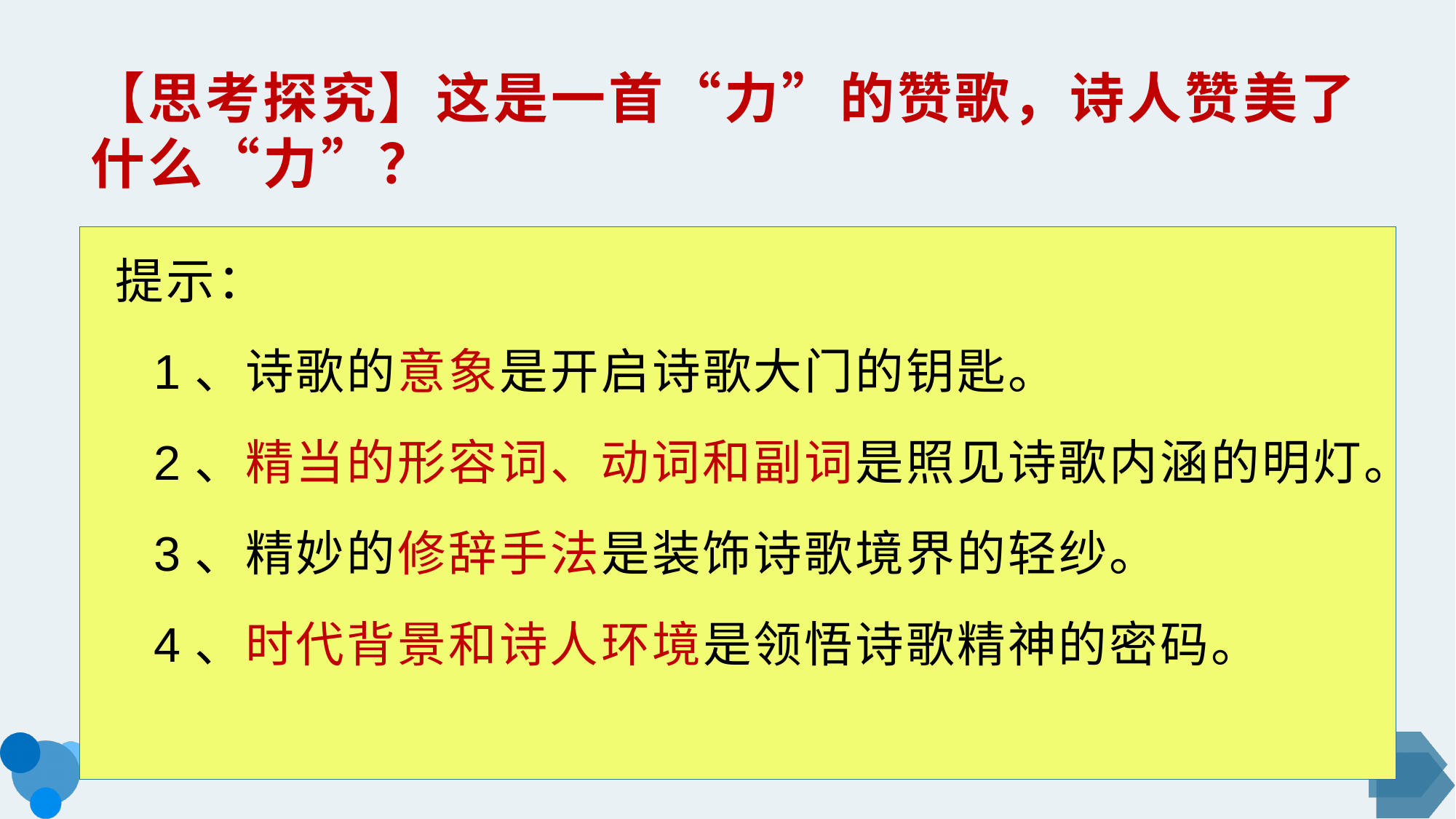

# 【思考探究】这是一首“力”的赞歌，诗人赞美了什么“力”？
 提示：
    1、诗歌的意象是开启诗歌大门的钥匙。
    2、精当的形容词、动词和副词是照见诗歌内涵的明灯。
    3、精妙的修辞手法是装饰诗歌境界的轻纱。
    4、时代背景和诗人环境是领悟诗歌精神的密码。